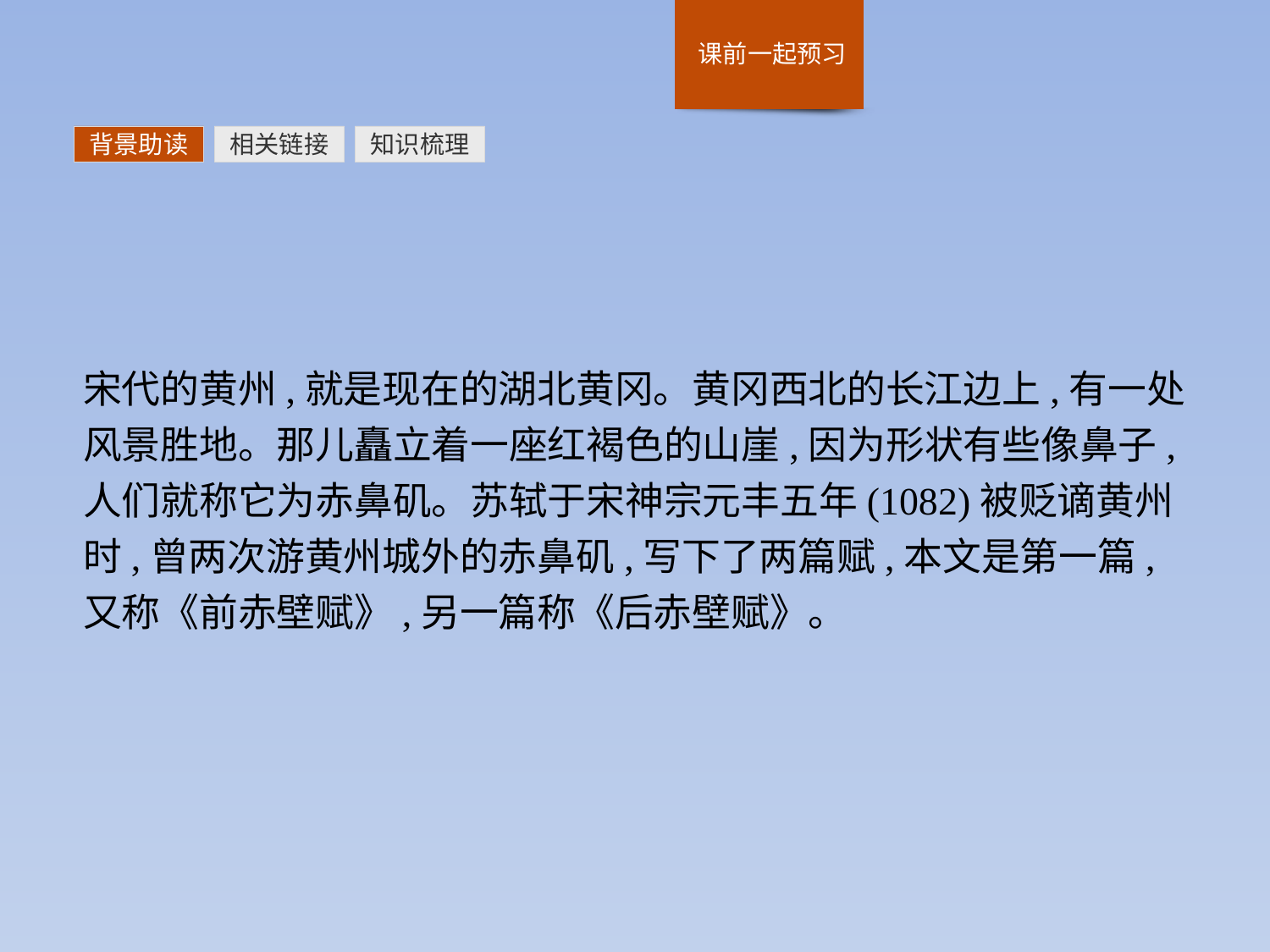

背景助读
相关链接
知识梳理
宋代的黄州,就是现在的湖北黄冈。黄冈西北的长江边上,有一处风景胜地。那儿矗立着一座红褐色的山崖,因为形状有些像鼻子,人们就称它为赤鼻矶。苏轼于宋神宗元丰五年(1082)被贬谪黄州时,曾两次游黄州城外的赤鼻矶,写下了两篇赋,本文是第一篇,又称《前赤壁赋》,另一篇称《后赤壁赋》。